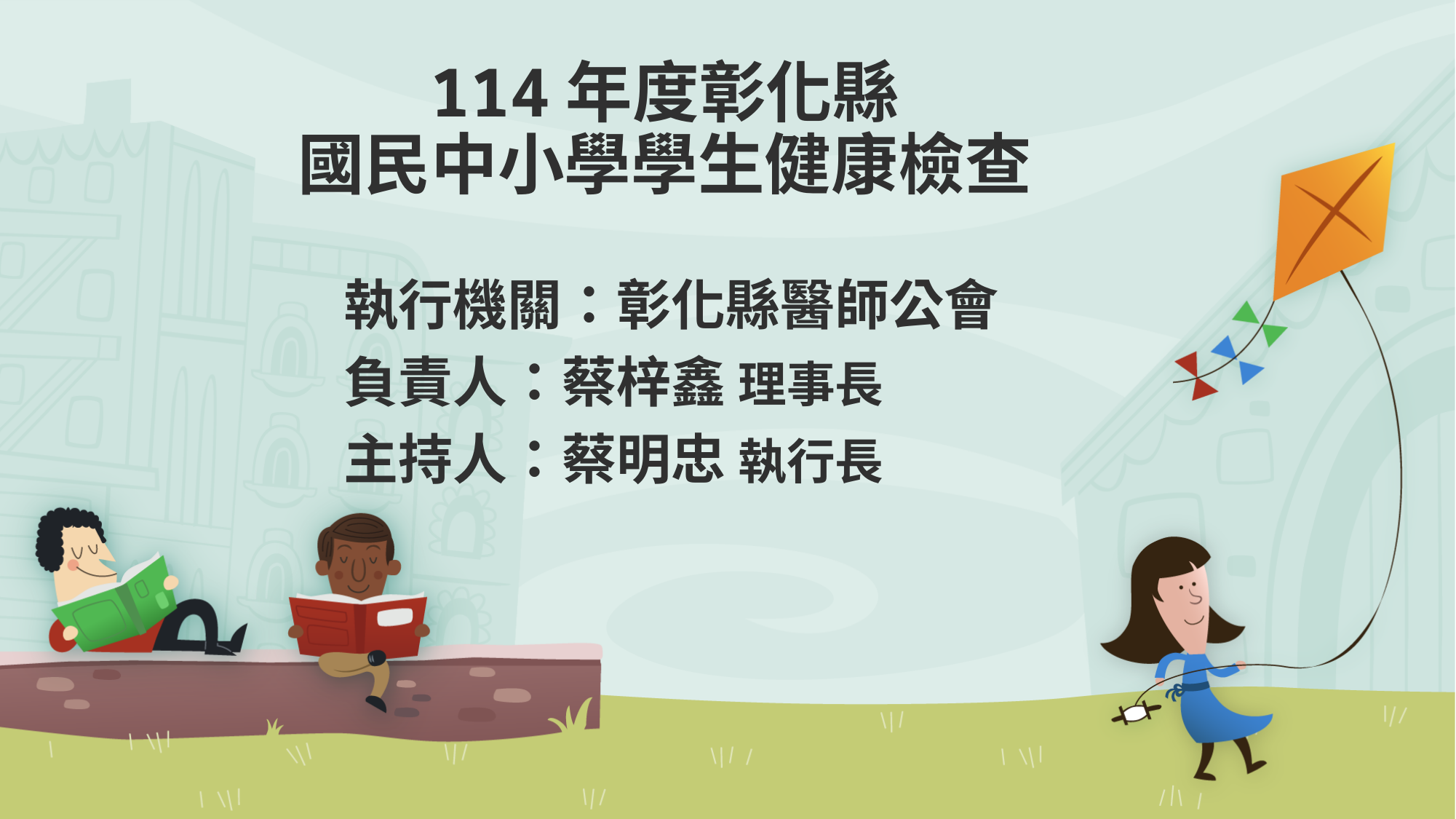

# 114年度彰化縣 國民中小學學生健康檢查
執行機關：彰化縣醫師公會
負責人：蔡梓鑫 理事長
主持人：蔡明忠 執行長